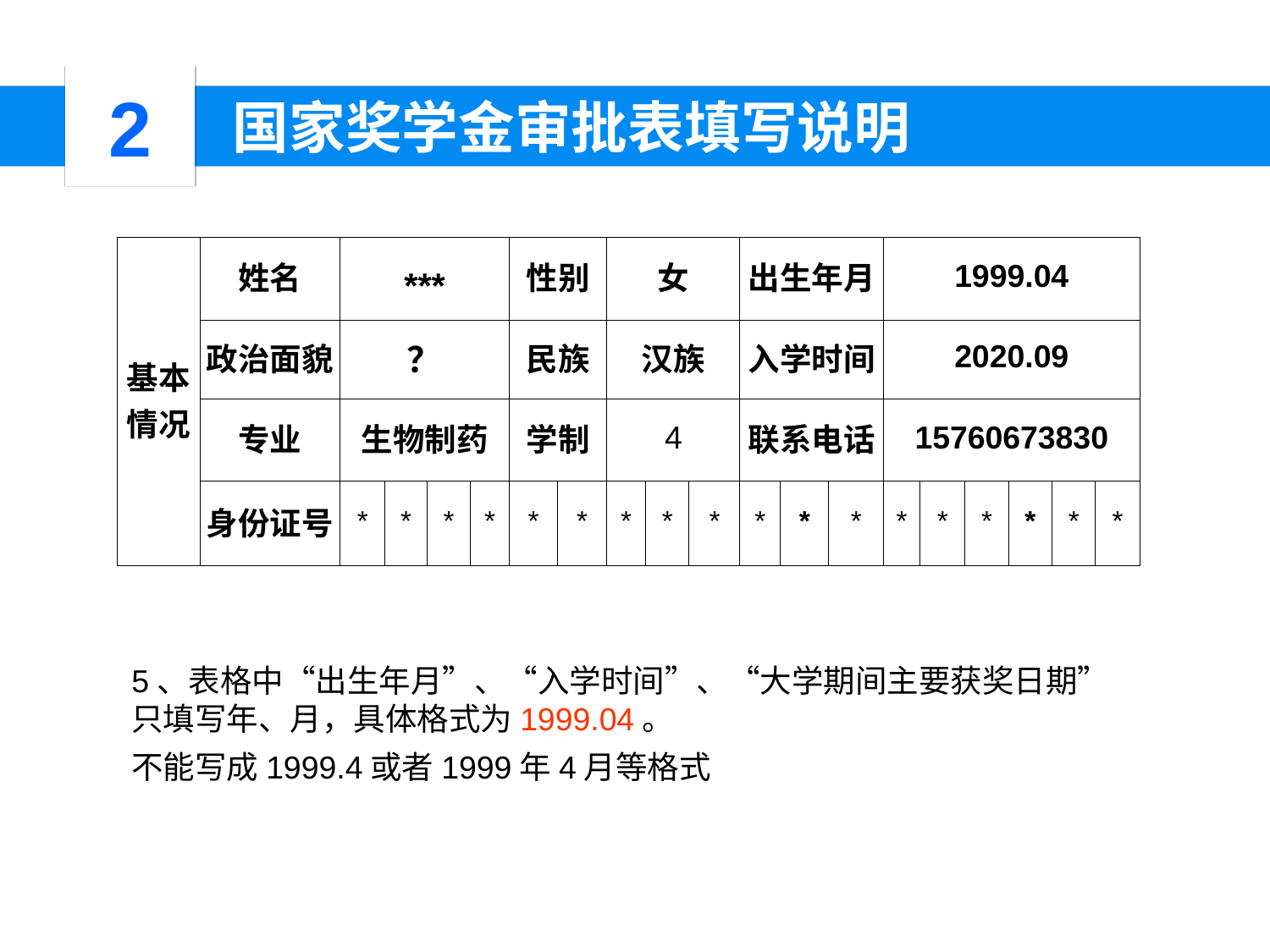

2

                国家奖学金审批表填写说明
| 基本 情况 | 姓名 | \*\*\* |  |  |  | 性别 |  | 女 |  |  | 出生年月 |  |  | 1999.04 |  |  |  |  |  |
| --- | --- | --- | --- | --- | --- | --- | --- | --- | --- | --- | --- | --- | --- | --- | --- | --- | --- | --- | --- |
|  | 政治面貌 | ？ |  |  |  | 民族 |  | 汉族 |  |  | 入学时间 |  |  | 2020.09 |  |  |  |  |  |
|  | 专业 | 生物制药 |  |  |  | 学制 |  | 4 |  |  | 联系电话 |  |  | 15760673830 |  |  |  |  |  |
|  | 身份证号 | \* | \* | \* | \* | \* | \* | \* | \* | \* | \* | \* | \* | \* | \* | \* | \* | \* | \* |

5、表格中“出生年月”、“入学时间”、“大学期间主要获奖日期”只填写年、月，具体格式为1999.04。
不能写成1999.4或者1999年4月等格式